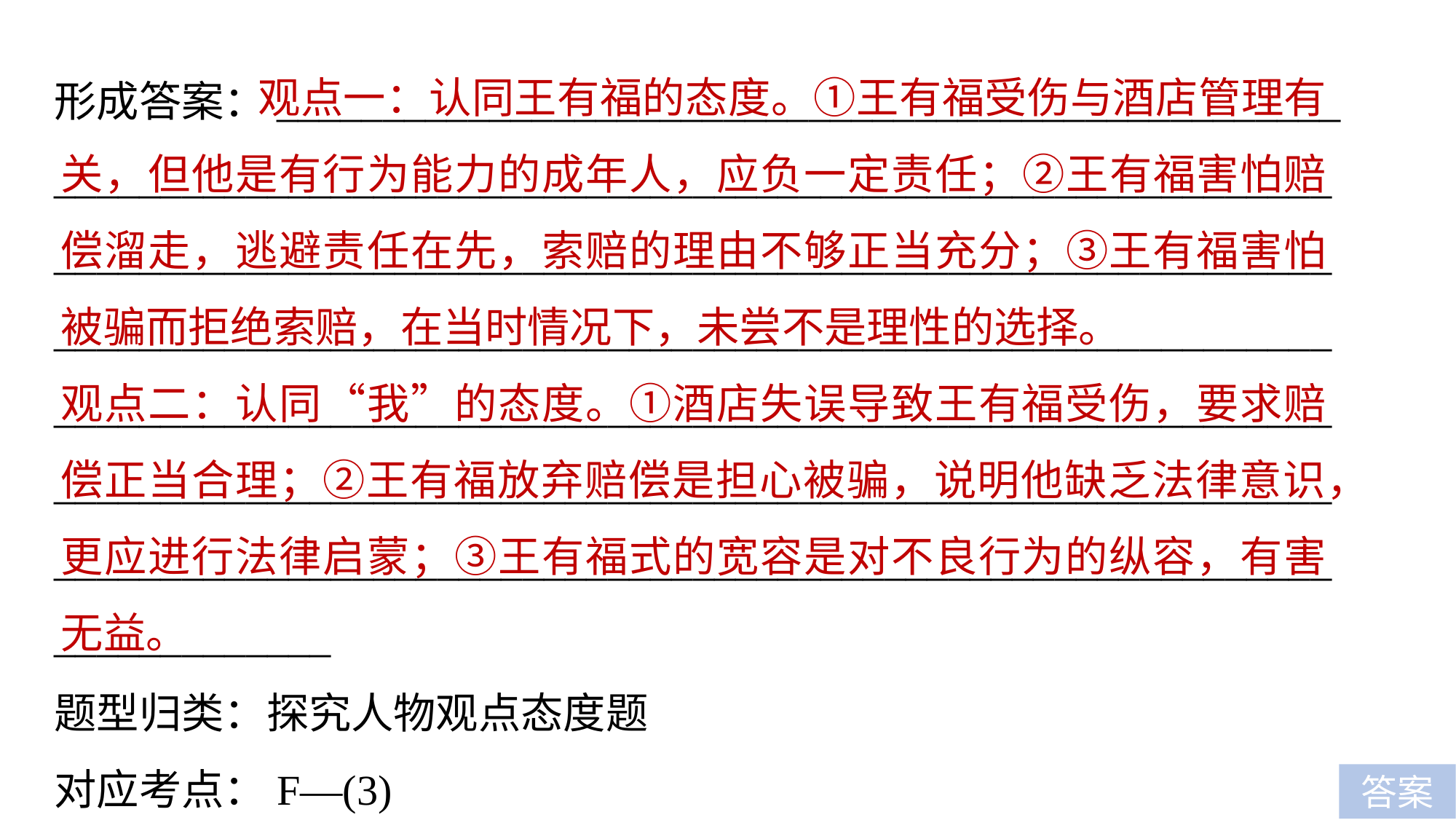

观点一：认同王有福的态度。①王有福受伤与酒店管理有关，但他是有行为能力的成年人，应负一定责任；②王有福害怕赔偿溜走，逃避责任在先，索赔的理由不够正当充分；③王有福害怕被骗而拒绝索赔，在当时情况下，未尝不是理性的选择。
观点二：认同“我”的态度。①酒店失误导致王有福受伤，要求赔偿正当合理；②王有福放弃赔偿是担心被骗，说明他缺乏法律意识，更应进行法律启蒙；③王有福式的宽容是对不良行为的纵容，有害无益。
形成答案：__________________________________________________
_____________________________________________________________________________________________________________________________________________________________________________________________________________________________________________________________________________________________________________________________________________________________________________________
题型归类：探究人物观点态度题
对应考点：F—(3)
答案